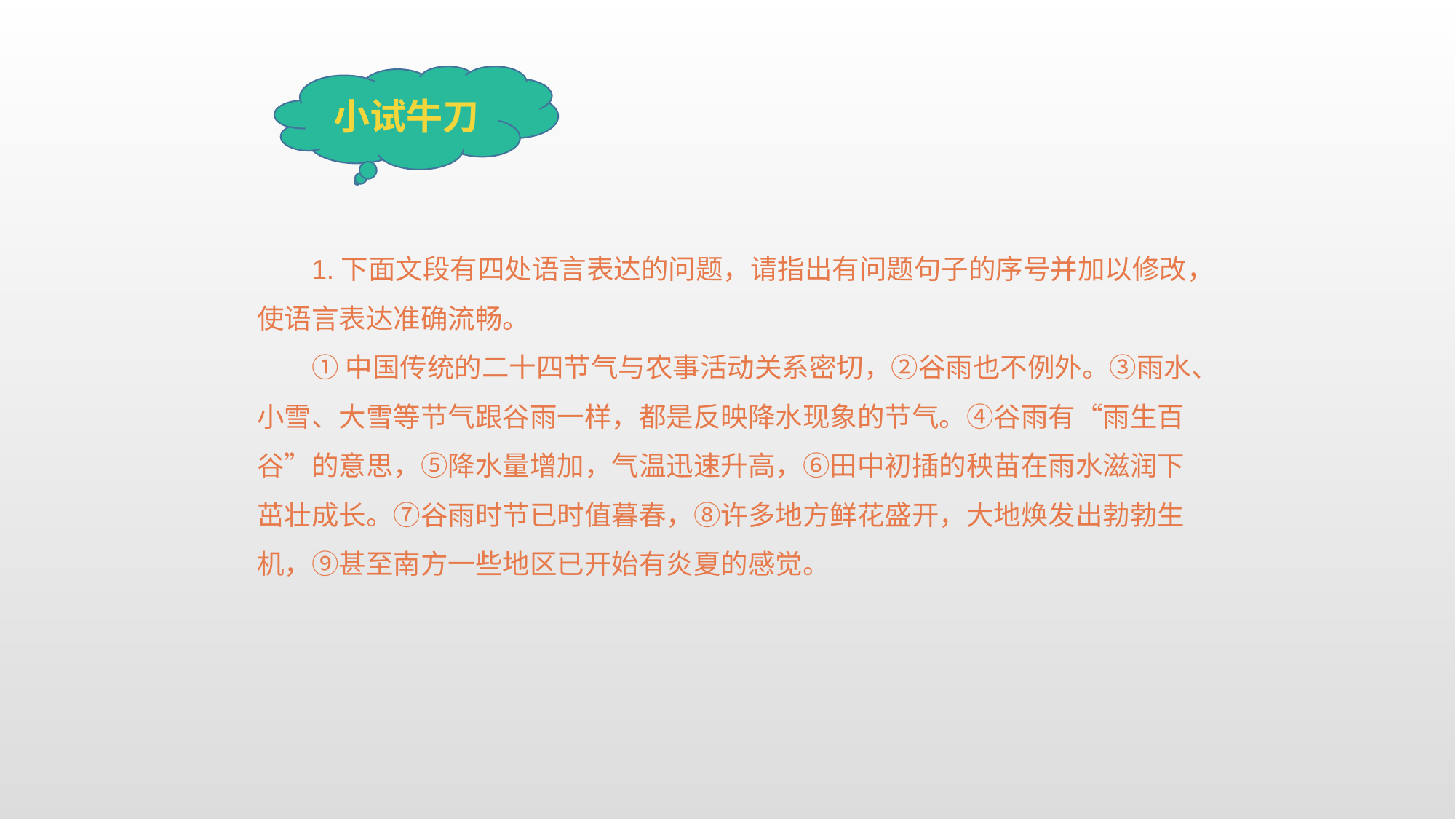

小试牛刀
1.下面文段有四处语言表达的问题，请指出有问题句子的序号并加以修改，使语言表达准确流畅。
①中国传统的二十四节气与农事活动关系密切，②谷雨也不例外。③雨水、小雪、大雪等节气跟谷雨一样，都是反映降水现象的节气。④谷雨有“雨生百谷”的意思，⑤降水量增加，气温迅速升高，⑥田中初插的秧苗在雨水滋润下茁壮成长。⑦谷雨时节已时值暮春，⑧许多地方鲜花盛开，大地焕发出勃勃生机，⑨甚至南方一些地区已开始有炎夏的感觉。